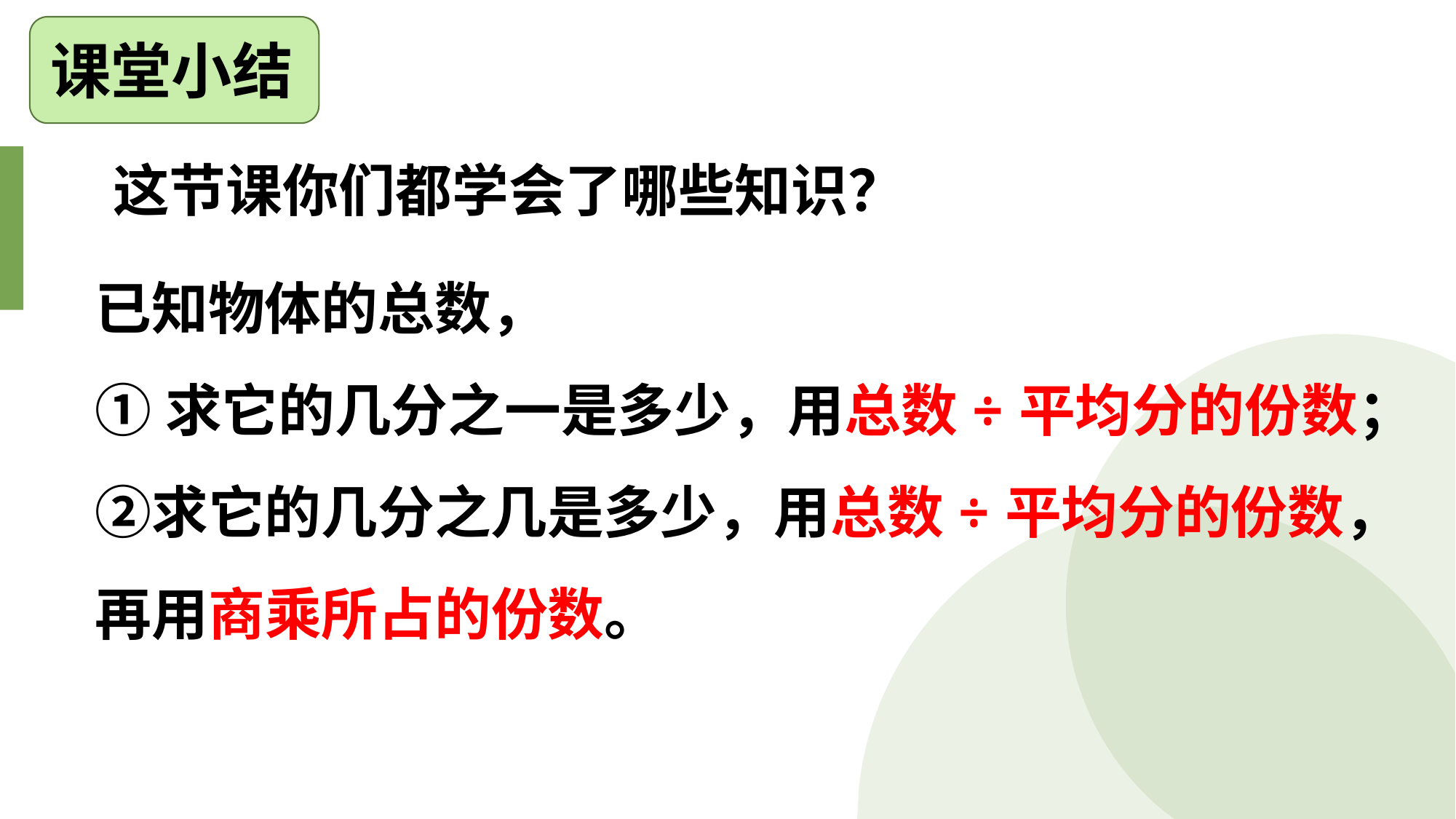

课堂小结

这节课你们都学会了哪些知识？
已知物体的总数，
①求它的几分之一是多少，用总数÷平均分的份数；②求它的几分之几是多少，用总数÷平均分的份数，再用商乘所占的份数。